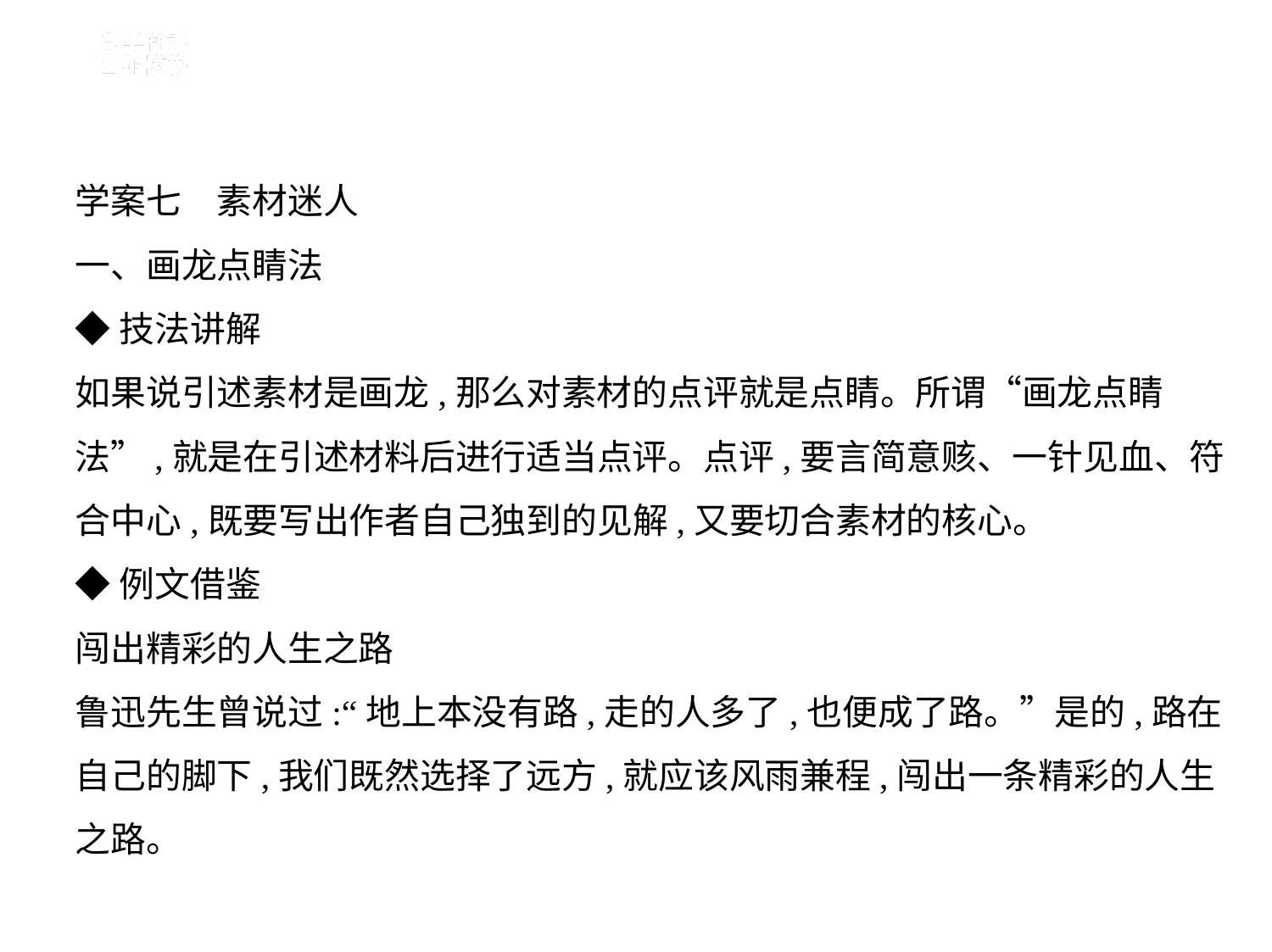

学案七　素材迷人
一、画龙点睛法
◆技法讲解
如果说引述素材是画龙,那么对素材的点评就是点睛。所谓“画龙点睛
法”,就是在引述材料后进行适当点评。点评,要言简意赅、一针见血、符
合中心,既要写出作者自己独到的见解,又要切合素材的核心。
◆例文借鉴
闯出精彩的人生之路
鲁迅先生曾说过:“地上本没有路,走的人多了,也便成了路。”是的,路在
自己的脚下,我们既然选择了远方,就应该风雨兼程,闯出一条精彩的人生
之路。